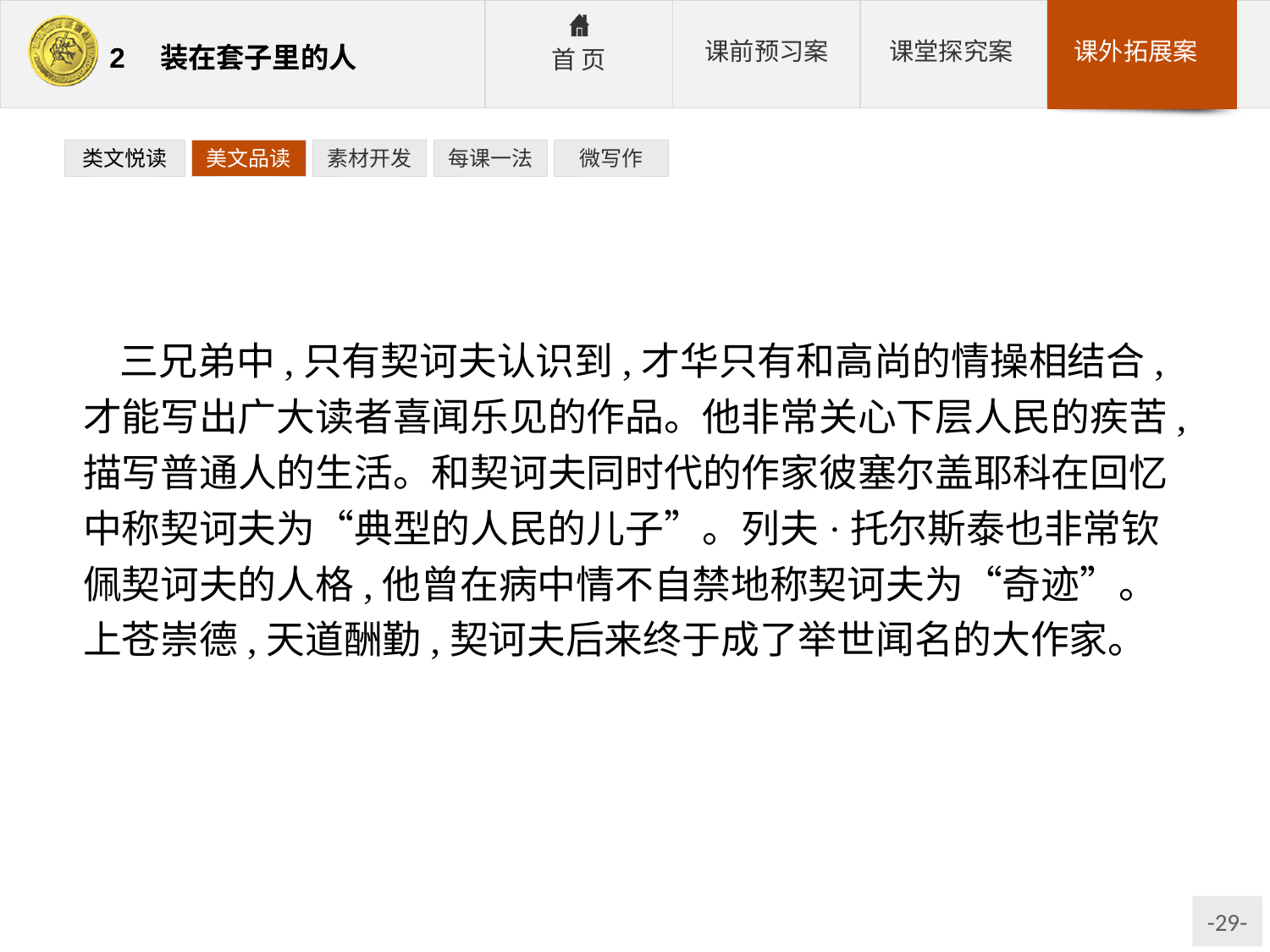

类文悦读
美文品读
素材开发
每课一法
微写作
三兄弟中,只有契诃夫认识到,才华只有和高尚的情操相结合,才能写出广大读者喜闻乐见的作品。他非常关心下层人民的疾苦,描写普通人的生活。和契诃夫同时代的作家彼塞尔盖耶科在回忆中称契诃夫为“典型的人民的儿子”。列夫·托尔斯泰也非常钦佩契诃夫的人格,他曾在病中情不自禁地称契诃夫为“奇迹”。上苍崇德,天道酬勤,契诃夫后来终于成了举世闻名的大作家。